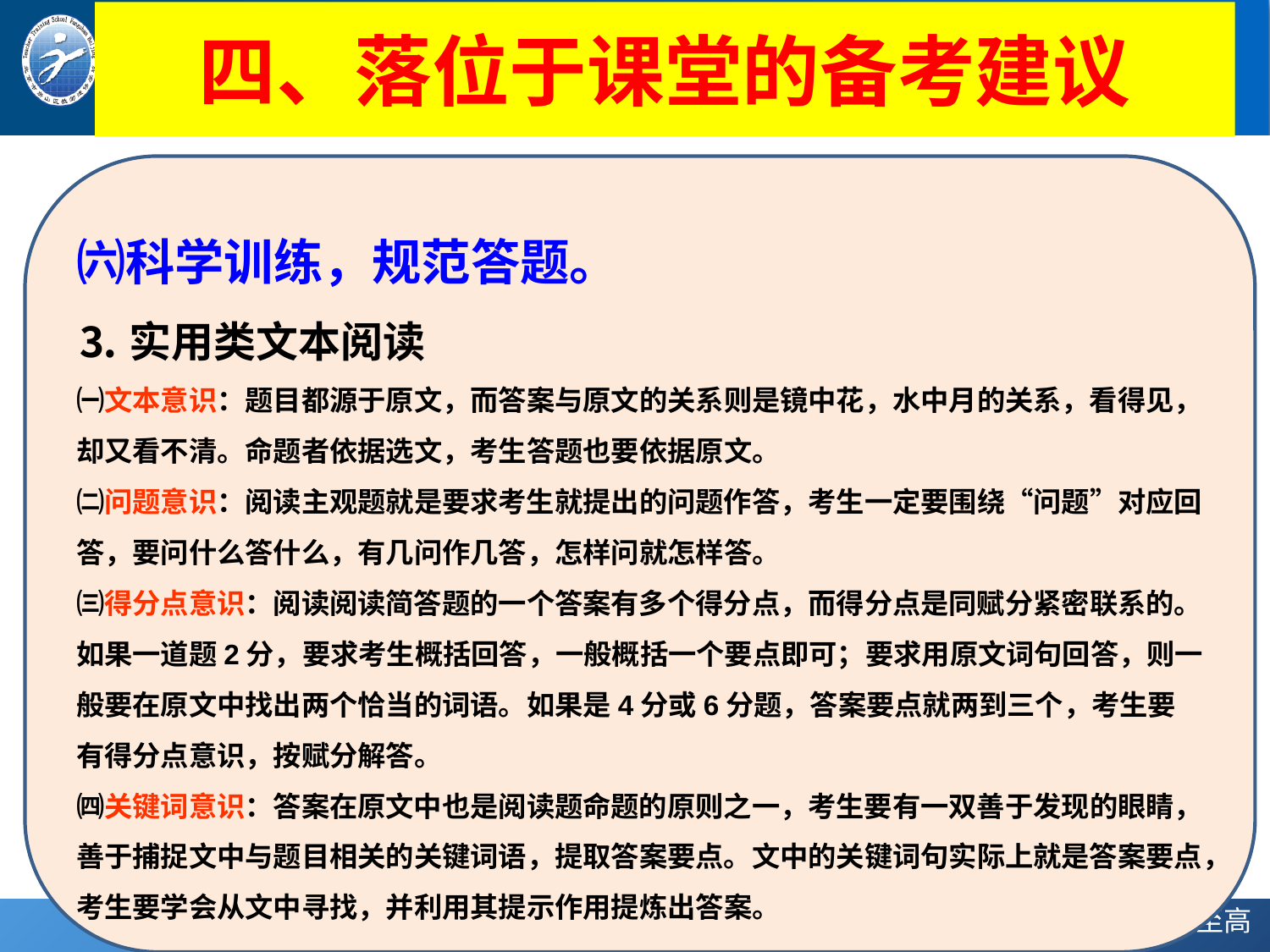

# 四、落位于课堂的备考建议
㈥科学训练，规范答题。
⒊实用类文本阅读
㈠文本意识：题目都源于原文，而答案与原文的关系则是镜中花，水中月的关系，看得见，却又看不清。命题者依据选文，考生答题也要依据原文。
㈡问题意识：阅读主观题就是要求考生就提出的问题作答，考生一定要围绕“问题”对应回答，要问什么答什么，有几问作几答，怎样问就怎样答。
㈢得分点意识：阅读阅读简答题的一个答案有多个得分点，而得分点是同赋分紧密联系的。如果一道题2分，要求考生概括回答，一般概括一个要点即可；要求用原文词句回答，则一般要在原文中找出两个恰当的词语。如果是4分或6分题，答案要点就两到三个，考生要有得分点意识，按赋分解答。
㈣关键词意识：答案在原文中也是阅读题命题的原则之一，考生要有一双善于发现的眼睛，善于捕捉文中与题目相关的关键词语，提取答案要点。文中的关键词句实际上就是答案要点，考生要学会从文中寻找，并利用其提示作用提炼出答案。